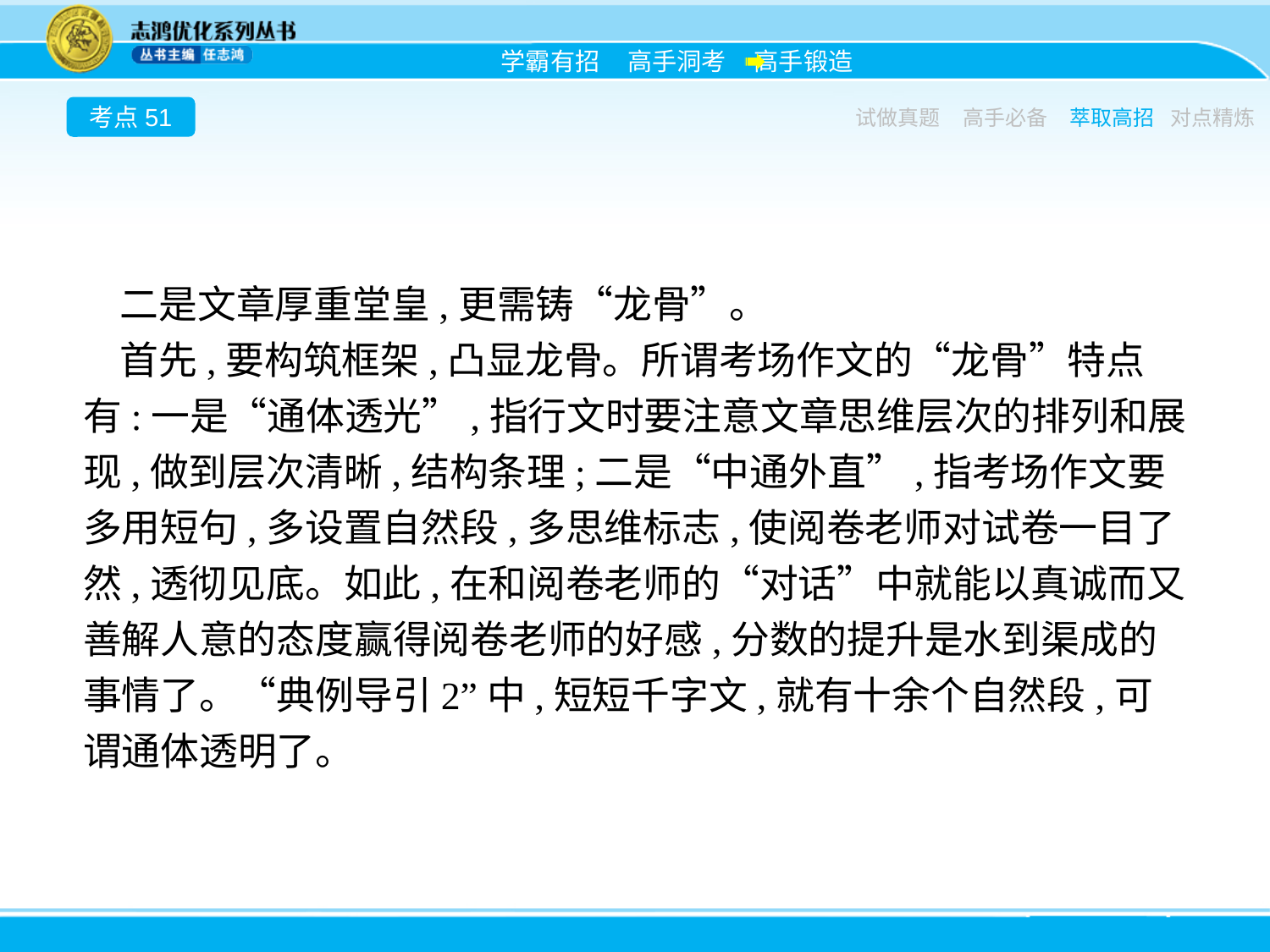

考点51
试做真题
高手必备
萃取高招
对点精炼
二是文章厚重堂皇,更需铸“龙骨”。
首先,要构筑框架,凸显龙骨。所谓考场作文的“龙骨”特点有:一是“通体透光”,指行文时要注意文章思维层次的排列和展现,做到层次清晰,结构条理;二是“中通外直”,指考场作文要多用短句,多设置自然段,多思维标志,使阅卷老师对试卷一目了然,透彻见底。如此,在和阅卷老师的“对话”中就能以真诚而又善解人意的态度赢得阅卷老师的好感,分数的提升是水到渠成的事情了。“典例导引2”中,短短千字文,就有十余个自然段,可谓通体透明了。